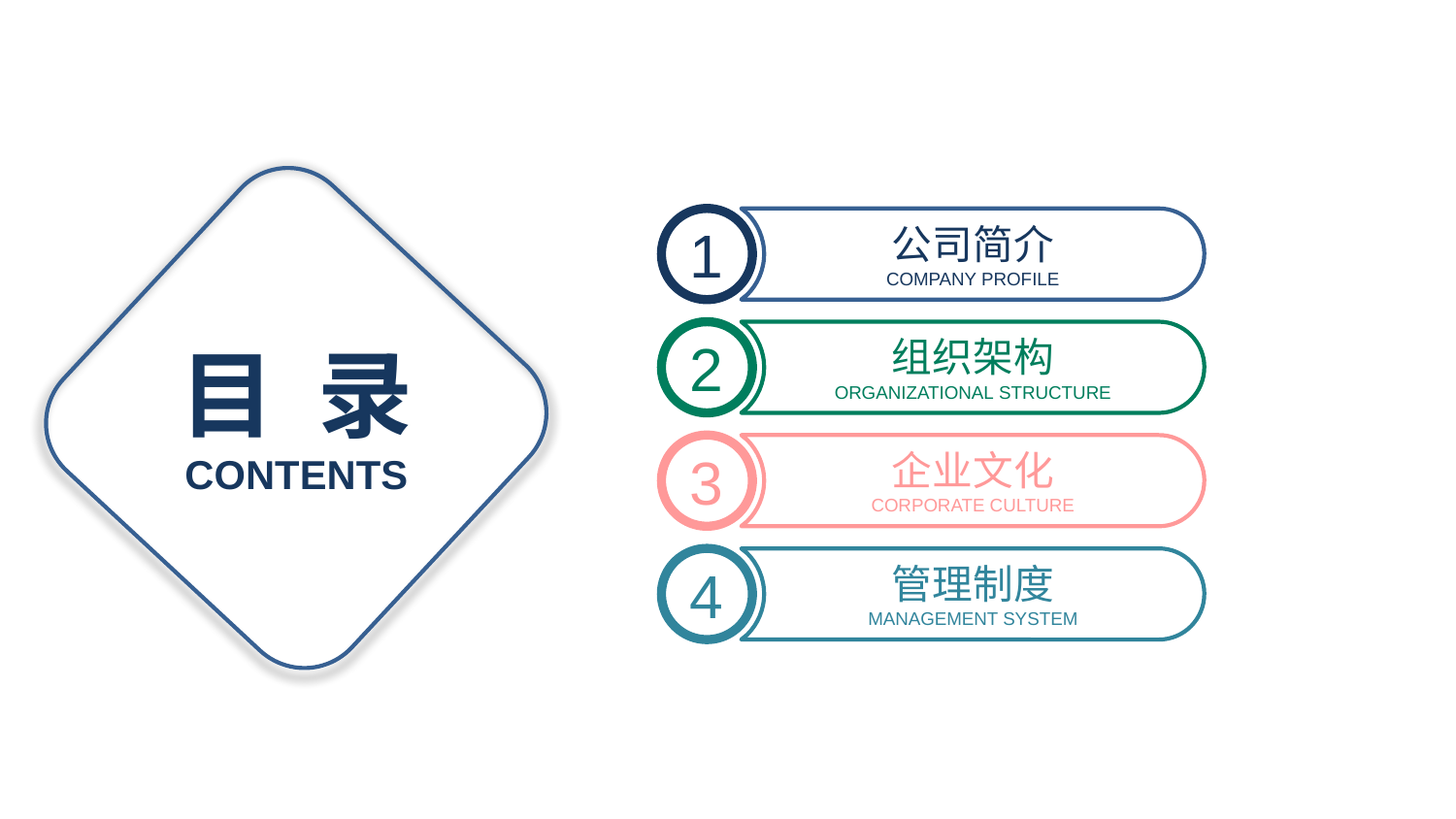

1
公司简介
COMPANY PROFILE

2
组织架构
ORGANIZATIONAL STRUCTURE
目  录
3
企业文化
CORPORATE CULTURE
CONTENTS
4
管理制度
MANAGEMENT SYSTEM